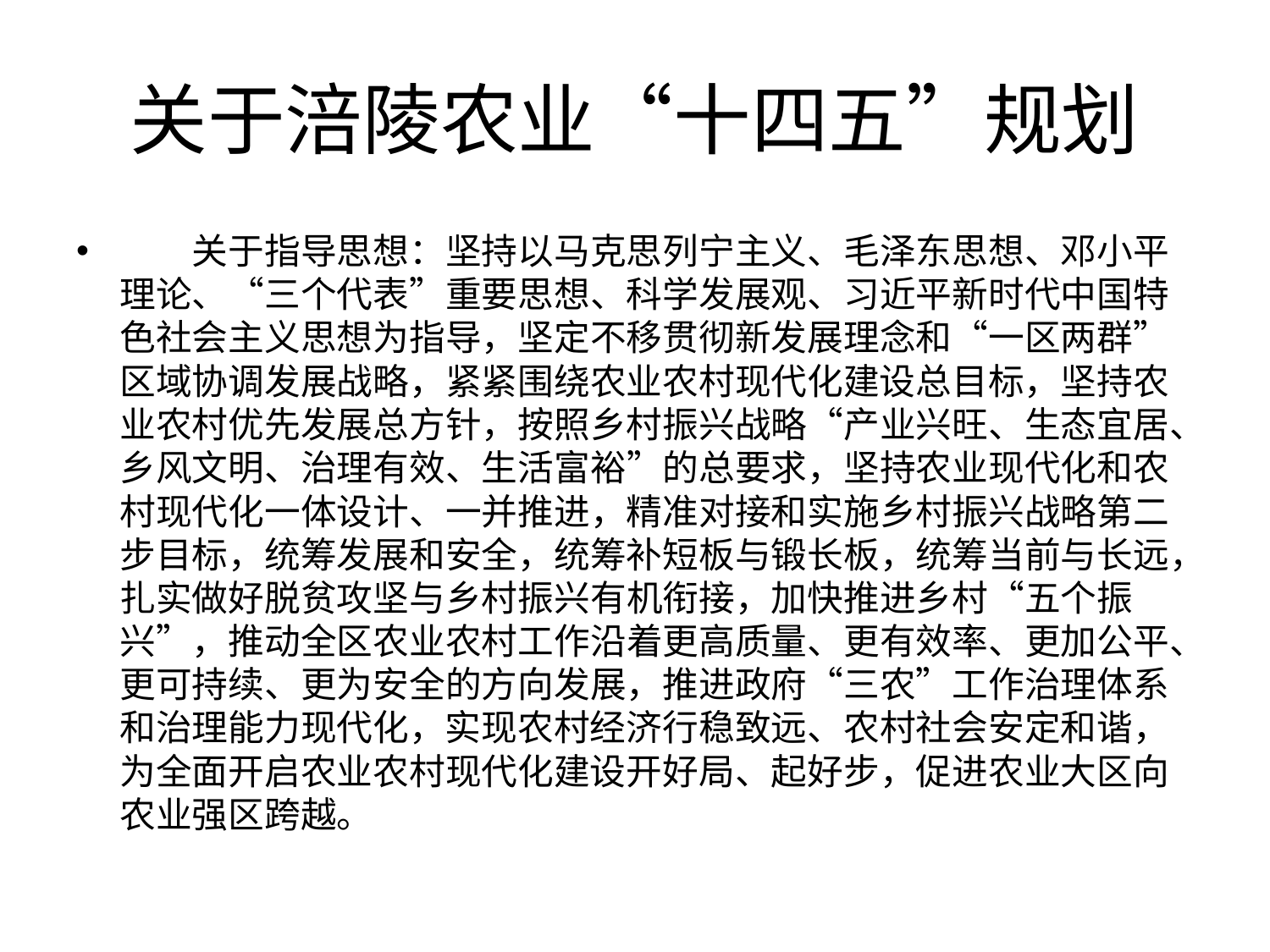

# 关于涪陵农业“十四五”规划
　　关于指导思想：坚持以马克思列宁主义、毛泽东思想、邓小平理论、“三个代表”重要思想、科学发展观、习近平新时代中国特色社会主义思想为指导，坚定不移贯彻新发展理念和“一区两群”区域协调发展战略，紧紧围绕农业农村现代化建设总目标，坚持农业农村优先发展总方针，按照乡村振兴战略“产业兴旺、生态宜居、乡风文明、治理有效、生活富裕”的总要求，坚持农业现代化和农村现代化一体设计、一并推进，精准对接和实施乡村振兴战略第二步目标，统筹发展和安全，统筹补短板与锻长板，统筹当前与长远，扎实做好脱贫攻坚与乡村振兴有机衔接，加快推进乡村“五个振兴”，推动全区农业农村工作沿着更高质量、更有效率、更加公平、更可持续、更为安全的方向发展，推进政府“三农”工作治理体系和治理能力现代化，实现农村经济行稳致远、农村社会安定和谐，为全面开启农业农村现代化建设开好局、起好步，促进农业大区向农业强区跨越。